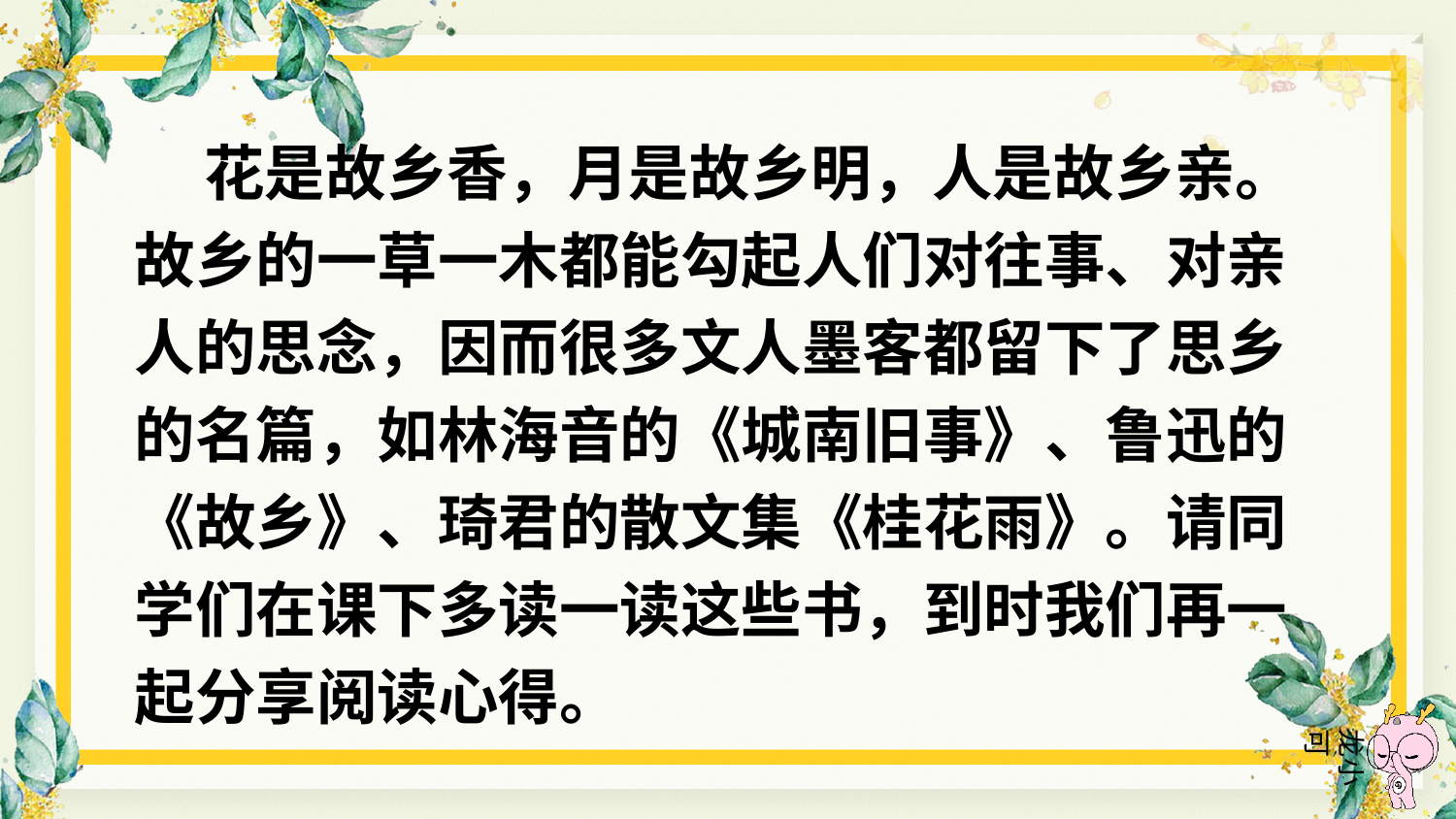

花是故乡香，月是故乡明，人是故乡亲。 故乡的一草一木都能勾起人们对往事、对亲人的思念，因而很多文人墨客都留下了思乡的名篇，如林海音的《城南旧事》、鲁迅的《故乡》、琦君的散文集《桂花雨》。请同学们在课下多读一读这些书，到时我们再一起分享阅读心得。